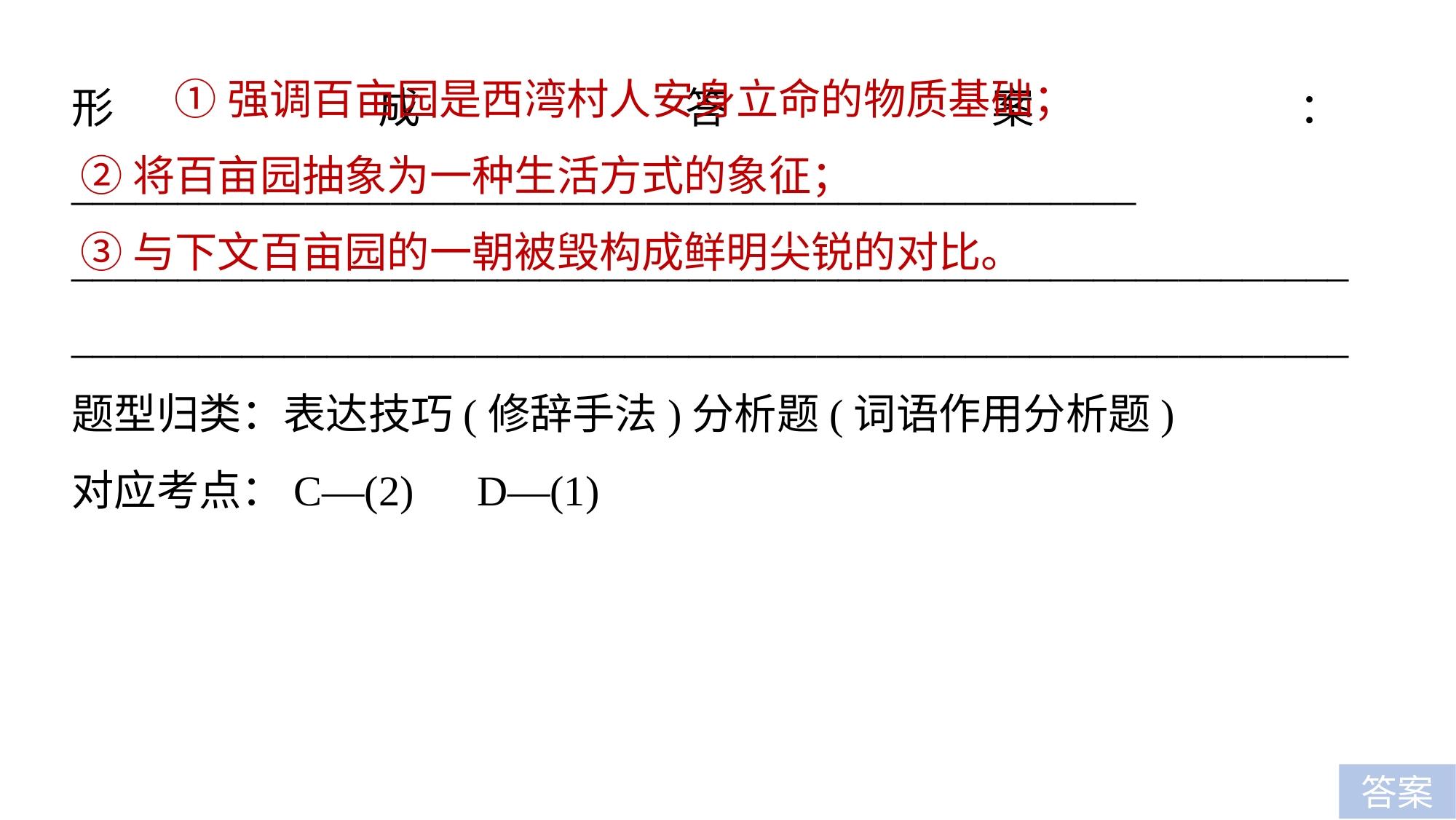

①强调百亩园是西湾村人安身立命的物质基础；
②将百亩园抽象为一种生活方式的象征；
③与下文百亩园的一朝被毁构成鲜明尖锐的对比。
形成答案：__________________________________________________
____________________________________________________________
____________________________________________________________题型归类：表达技巧(修辞手法)分析题(词语作用分析题)
对应考点：C—(2)　D—(1)
答案